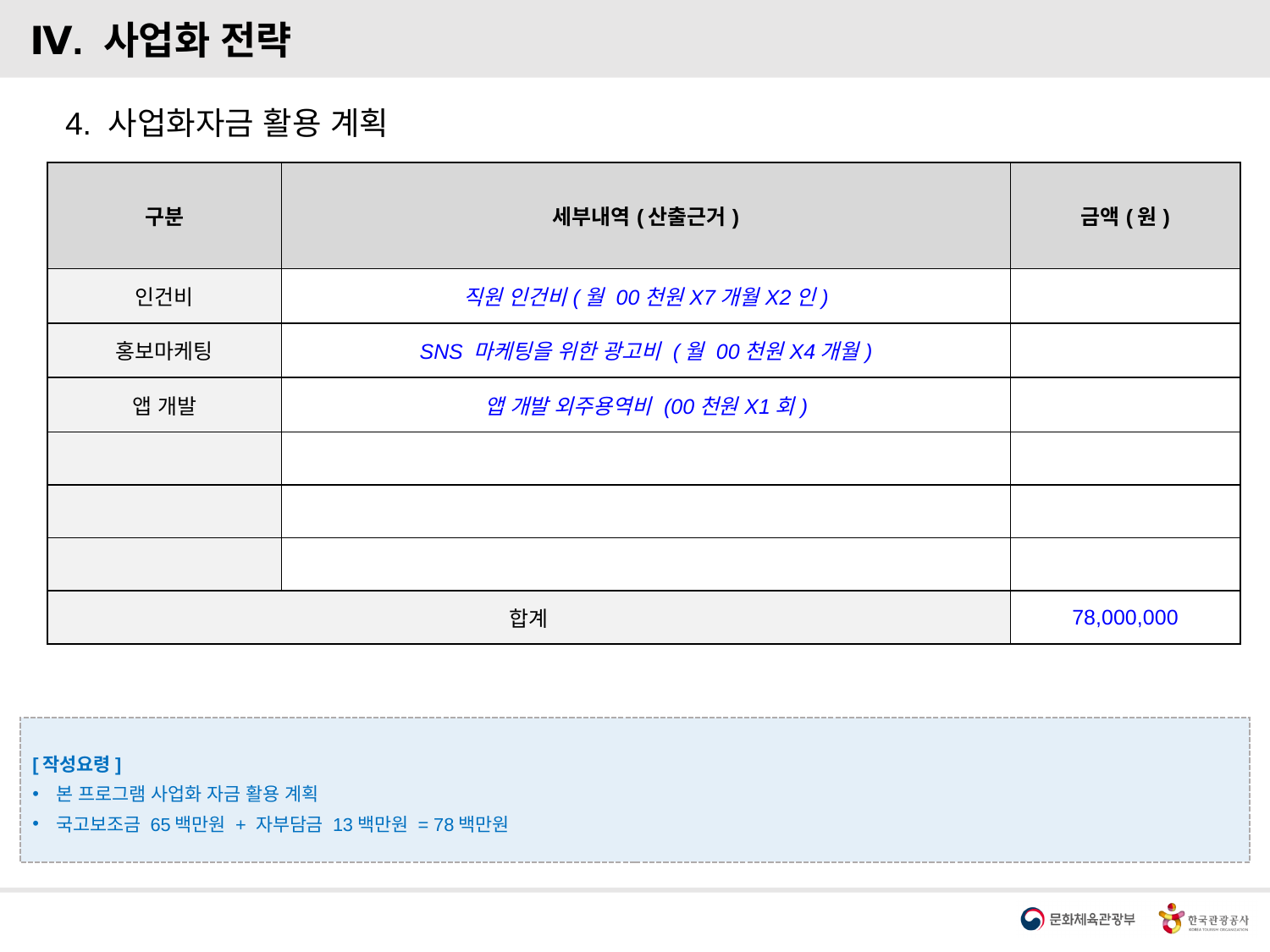

Ⅳ. 사업화 전략
4. 사업화자금 활용 계획
| 구분 | 세부내역(산출근거) | 금액(원) |
| --- | --- | --- |
| 인건비 | 직원 인건비(월 00천원X7개월X2인) |  |
| 홍보마케팅 | SNS 마케팅을 위한 광고비 (월 00천원X4개월) |  |
| 앱 개발 | 앱 개발 외주용역비 (00천원X1회) |  |
|  |  |  |
|  |  |  |
|  |  |  |
| 합계 |  | 78,000,000 |
[작성요령]
본 프로그램 사업화 자금 활용 계획
국고보조금 65백만원 + 자부담금 13백만원 = 78백만원